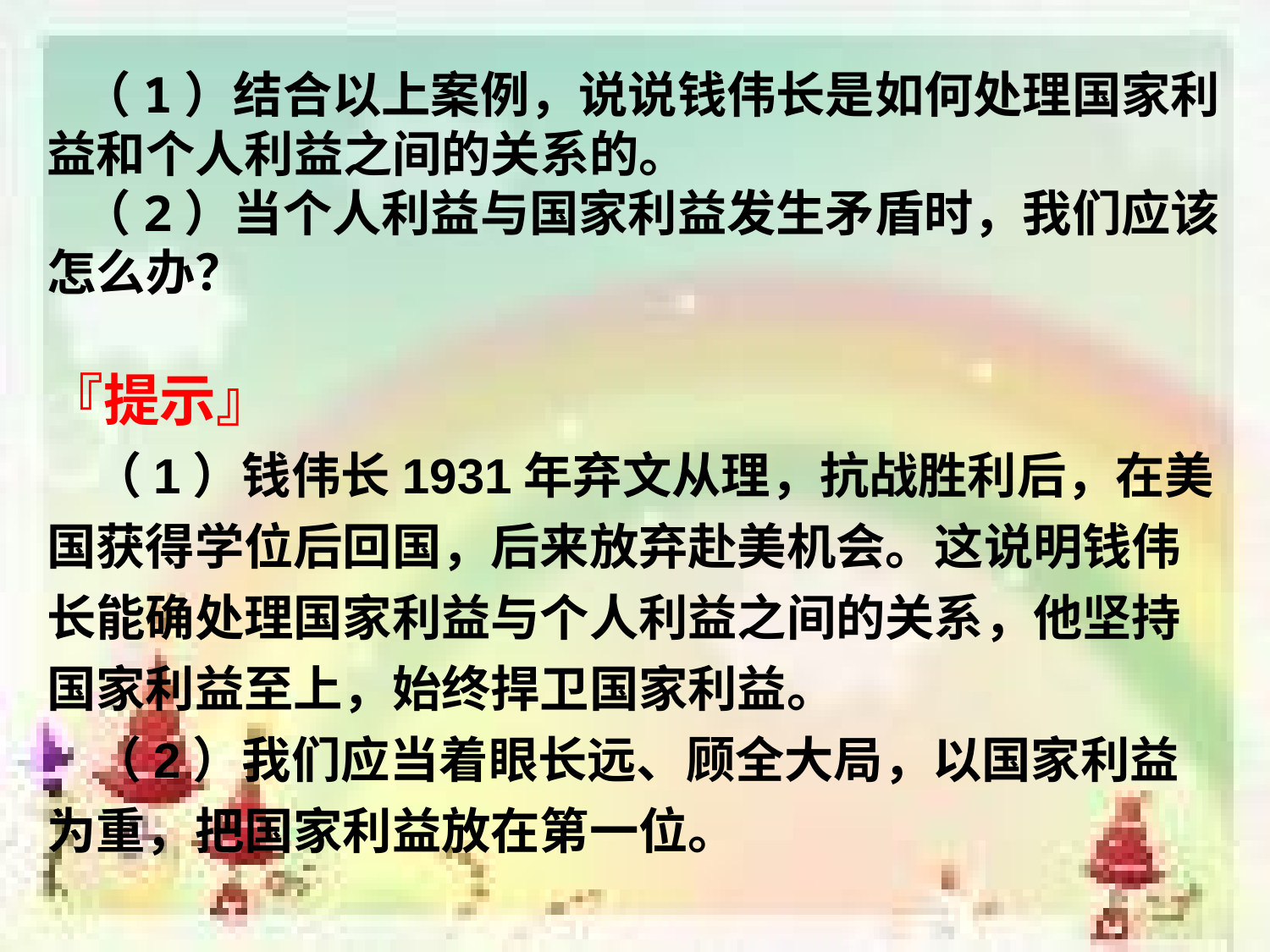

（1）结合以上案例，说说钱伟长是如何处理国家利益和个人利益之间的关系的。
  （2）当个人利益与国家利益发生矛盾时，我们应该怎么办？
『提示』
   （1）钱伟长1931年弃文从理，抗战胜利后，在美国获得学位后回国，后来放弃赴美机会。这说明钱伟长能确处理国家利益与个人利益之间的关系，他坚持国家利益至上，始终捍卫国家利益。
   （2）我们应当着眼长远、顾全大局，以国家利益为重，把国家利益放在第一位。